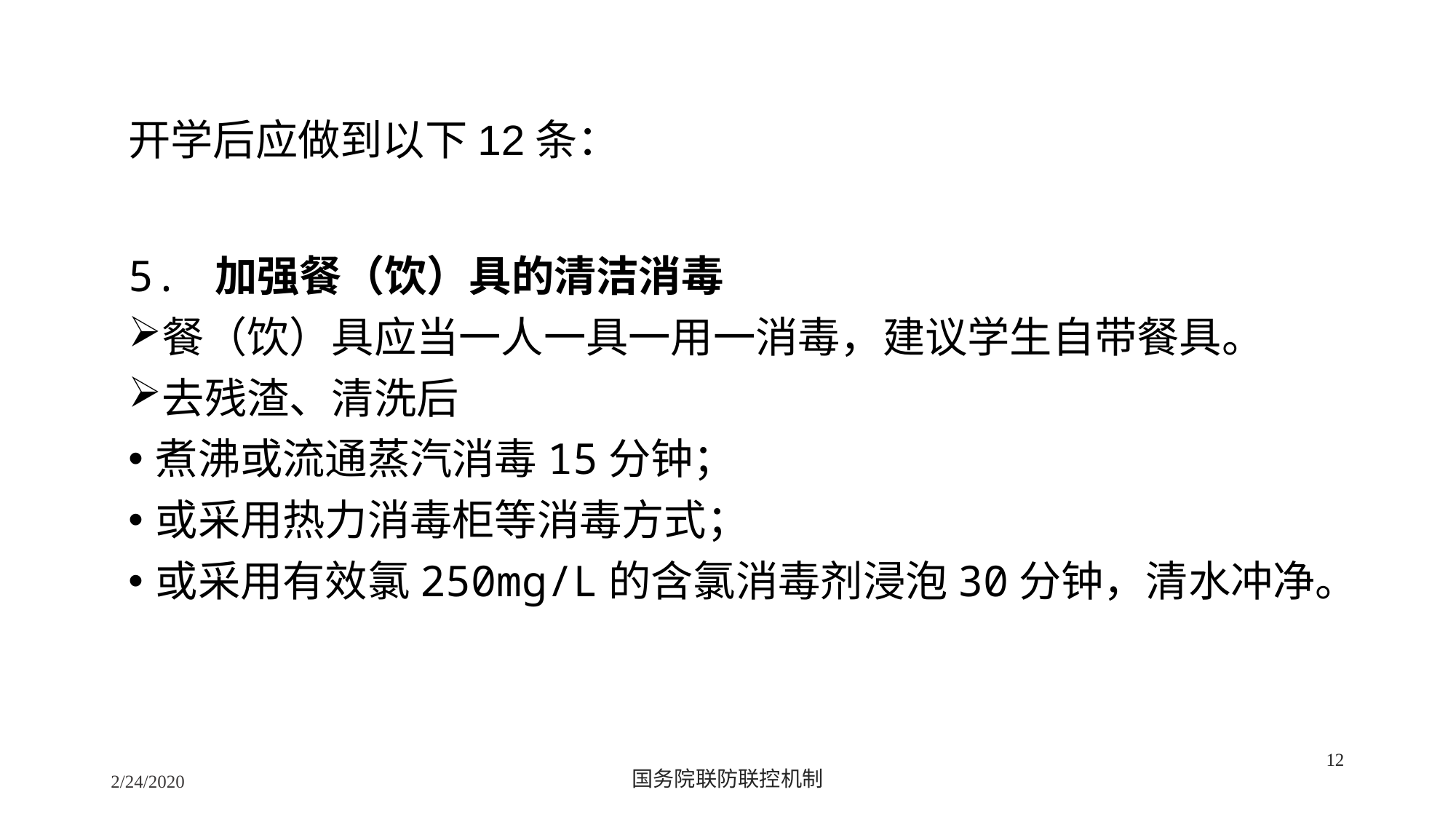

开学后应做到以下12条：

5. 加强餐（饮）具的清洁消毒
餐（饮）具应当一人一具一用一消毒，建议学生自带餐具。
去残渣、清洗后
煮沸或流通蒸汽消毒15分钟；
或采用热力消毒柜等消毒方式；
或采用有效氯250mg/L的含氯消毒剂浸泡30分钟，清水冲净。
12
2/24/2020
国务院联防联控机制